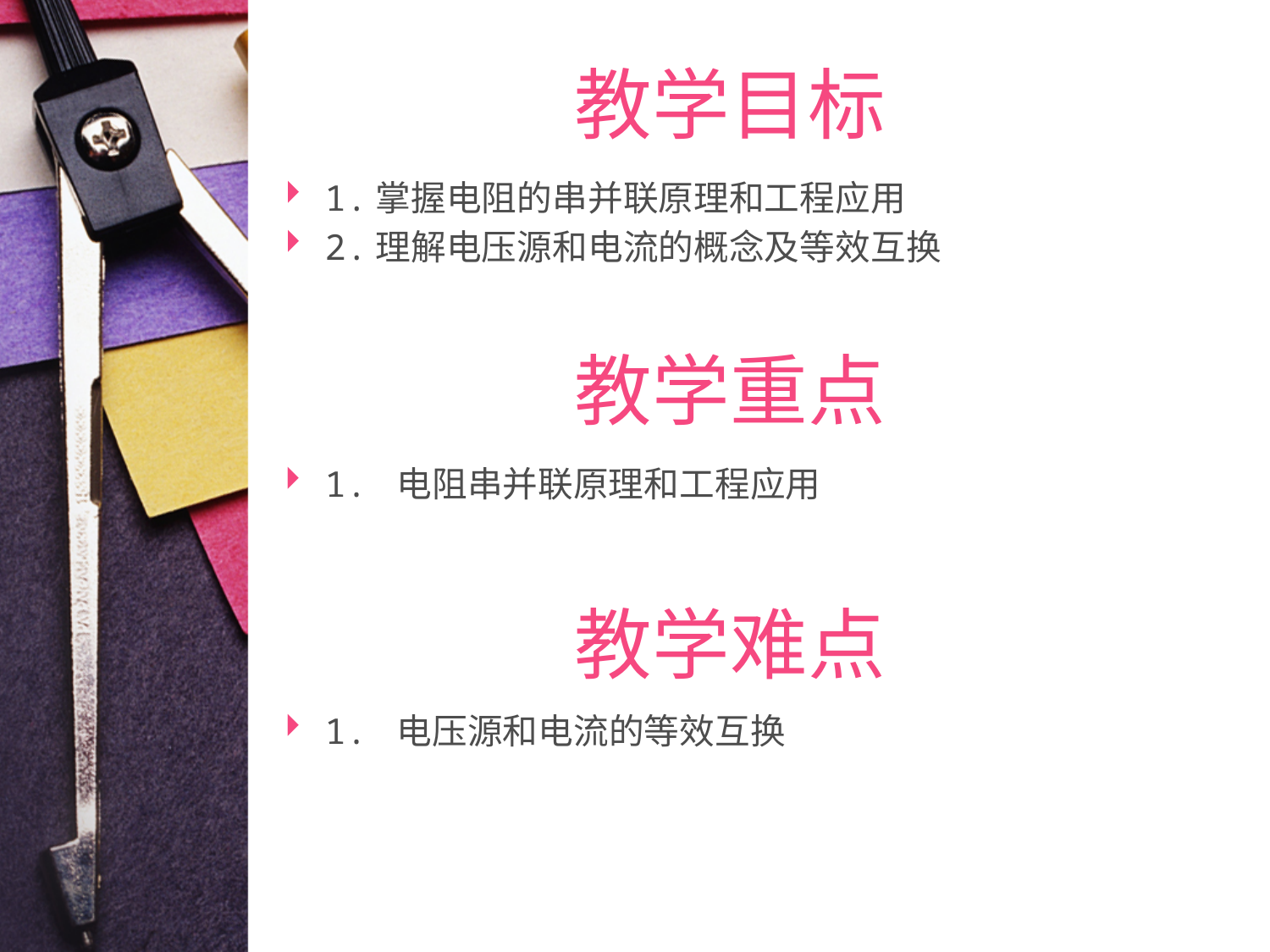

# 教学目标
1.掌握电阻的串并联原理和工程应用
2.理解电压源和电流的概念及等效互换
教学重点
1. 电阻串并联原理和工程应用
教学难点
1. 电压源和电流的等效互换